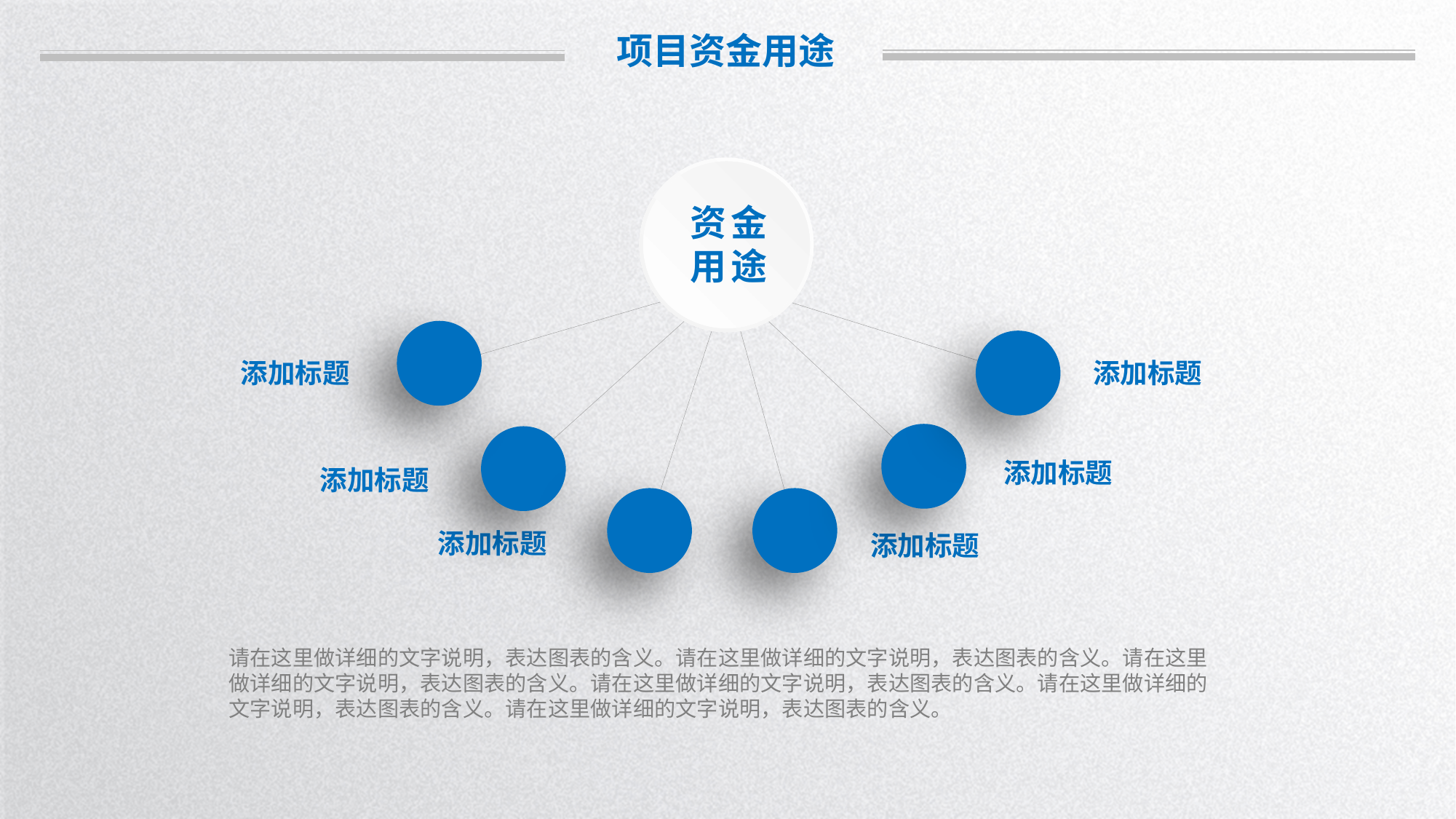

项目资金用途

资金
用途

添加标题
添加标题

添加标题
添加标题

添加标题
添加标题
请在这里做详细的文字说明，表达图表的含义。请在这里做详细的文字说明，表达图表的含义。请在这里
做详细的文字说明，表达图表的含义。请在这里做详细的文字说明，表达图表的含义。请在这里做详细的
文字说明，表达图表的含义。请在这里做详细的文字说明，表达图表的含义。